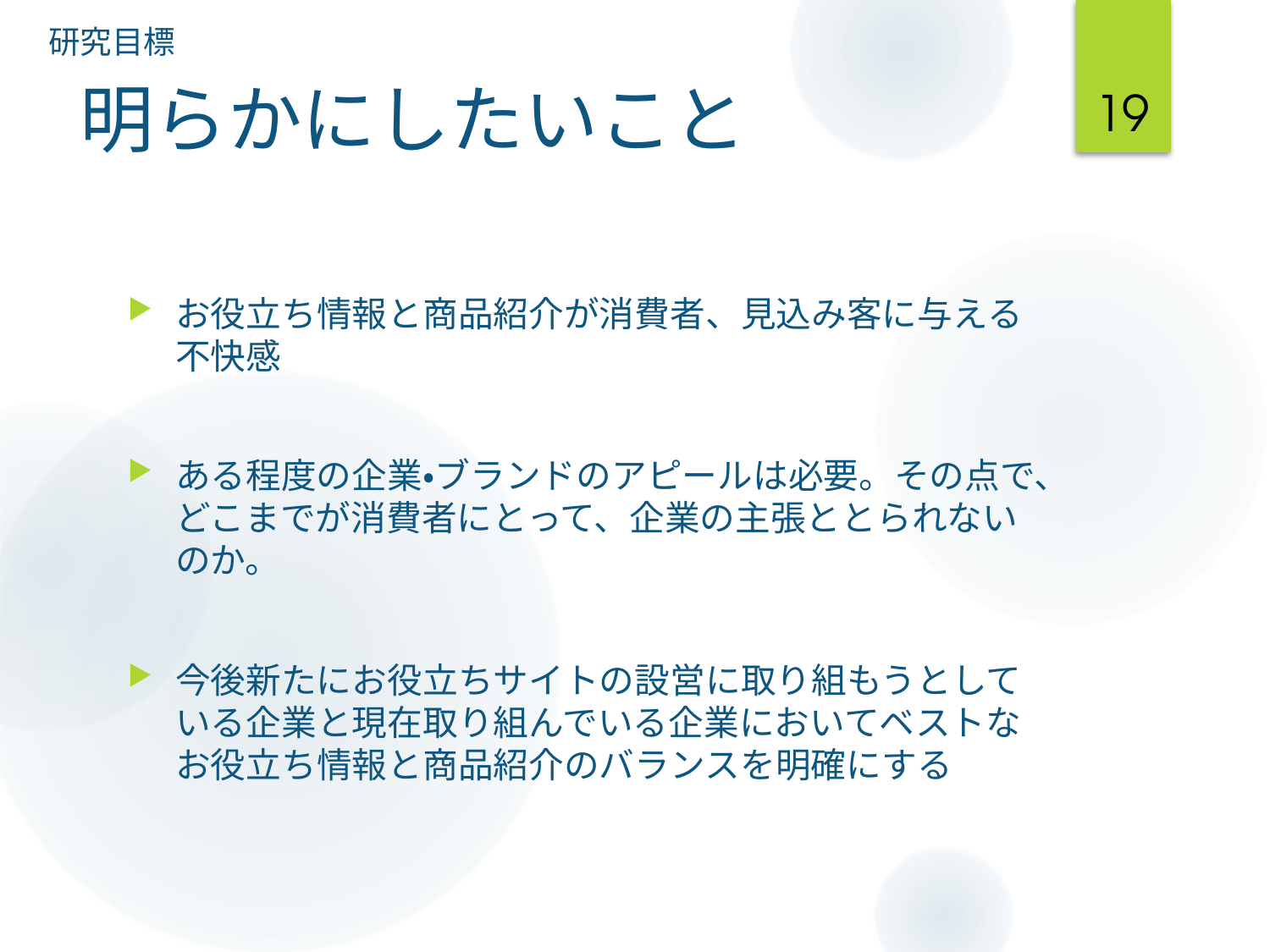

研究目標
19
# 明らかにしたいこと
お役立ち情報と商品紹介が消費者、見込み客に与える不快感

ある程度の企業・ブランドのアピールは必要。その点で、どこまでが消費者にとって、企業の主張ととられないのか。

今後新たにお役立ちサイトの設営に取り組もうとしている企業と現在取り組んでいる企業においてベストなお役立ち情報と商品紹介のバランスを明確にする